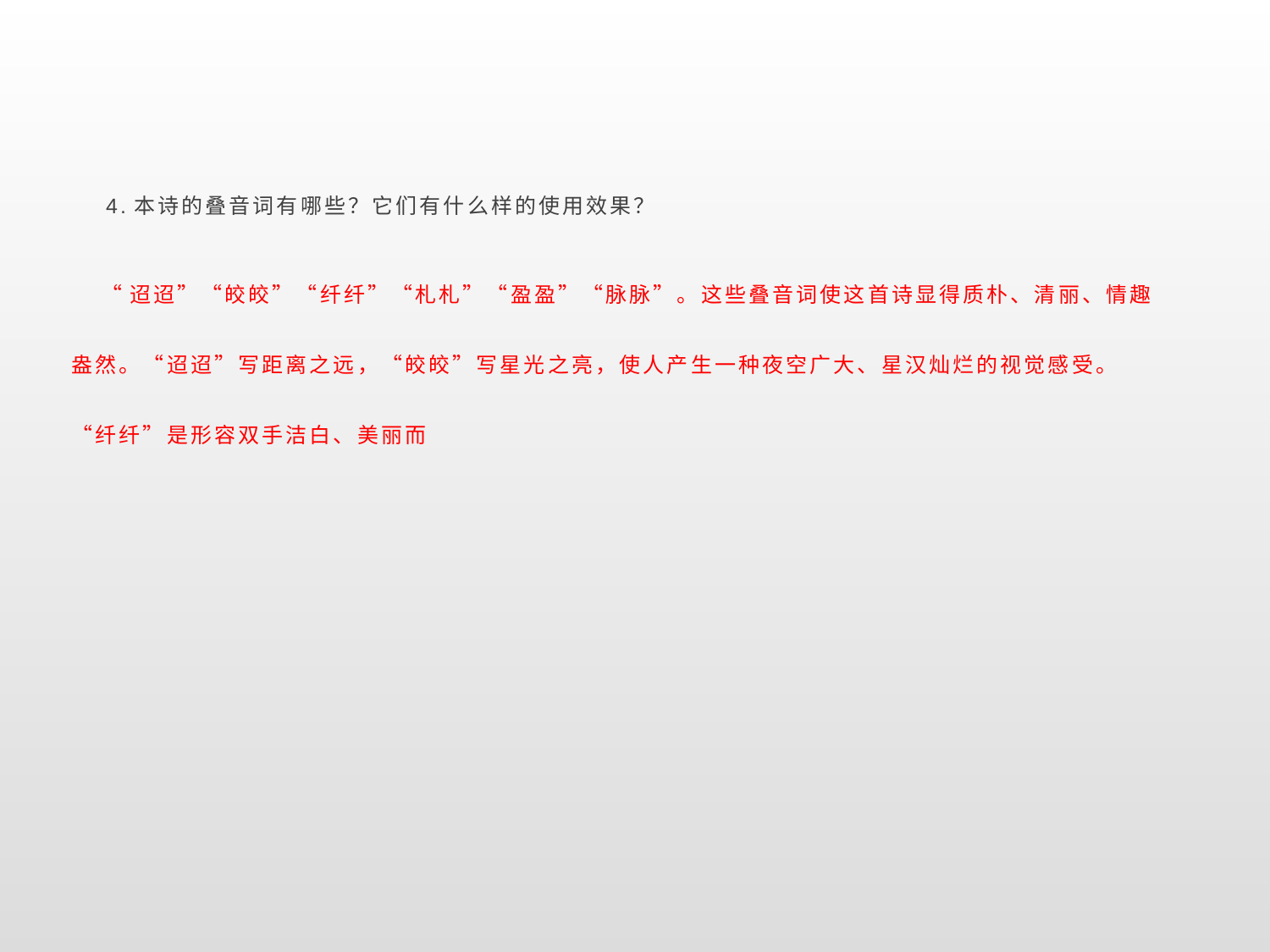

4.本诗的叠音词有哪些？它们有什么样的使用效果？
    “迢迢”“皎皎”“纤纤”“札札”“盈盈”“脉脉”。这些叠音词使这首诗显得质朴、清丽、情趣盎然。“迢迢”写距离之远，“皎皎”写星光之亮，使人产生一种夜空广大、星汉灿烂的视觉感受。“纤纤”是形容双手洁白、美丽而